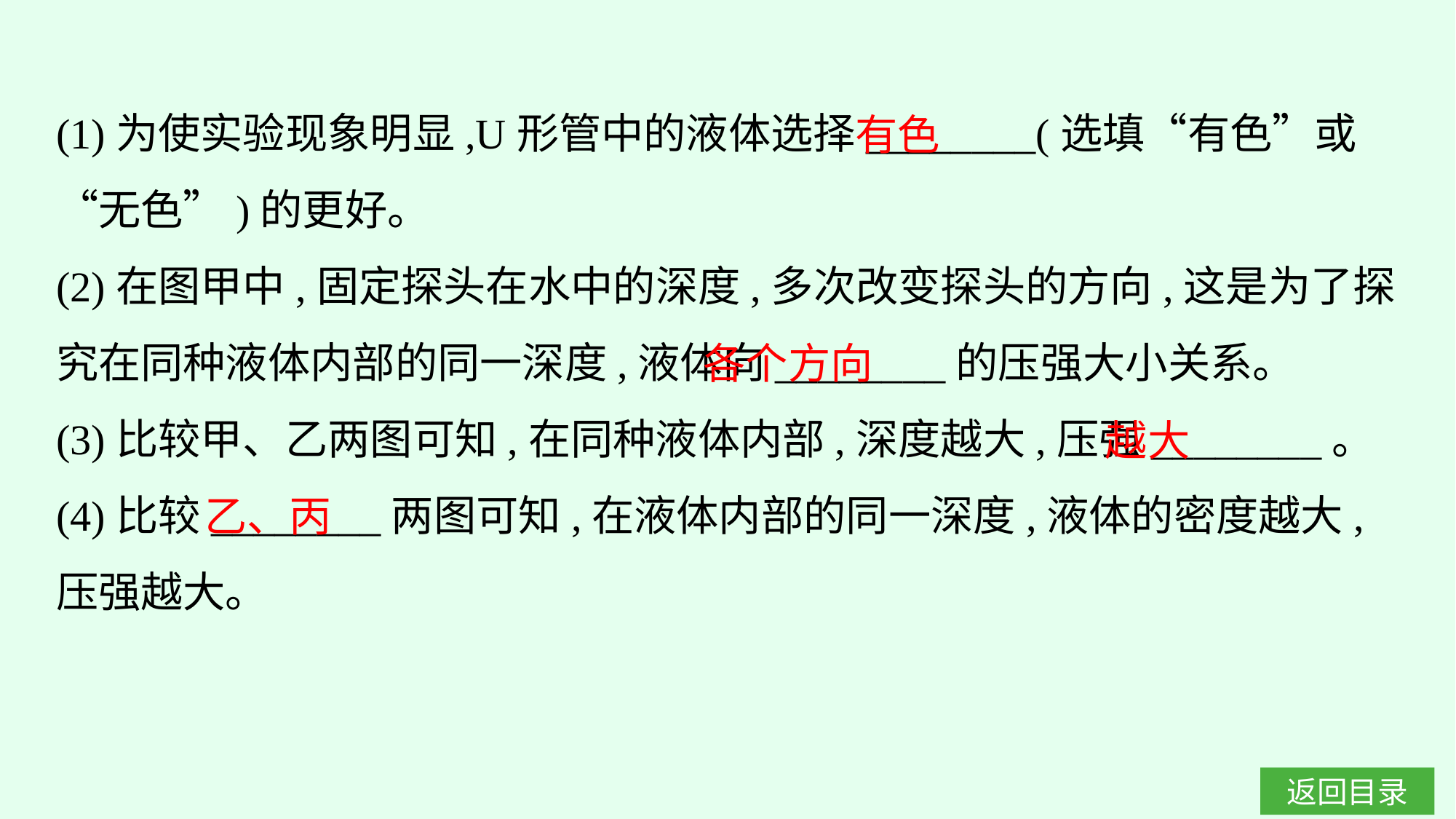

(1)为使实验现象明显,U形管中的液体选择________(选填“有色”或“无色”)的更好。
(2)在图甲中,固定探头在水中的深度,多次改变探头的方向,这是为了探究在同种液体内部的同一深度,液体向________的压强大小关系。
(3)比较甲、乙两图可知,在同种液体内部,深度越大,压强________。
(4)比较________两图可知,在液体内部的同一深度,液体的密度越大,压强越大。
有色
各个方向
越大
乙、丙